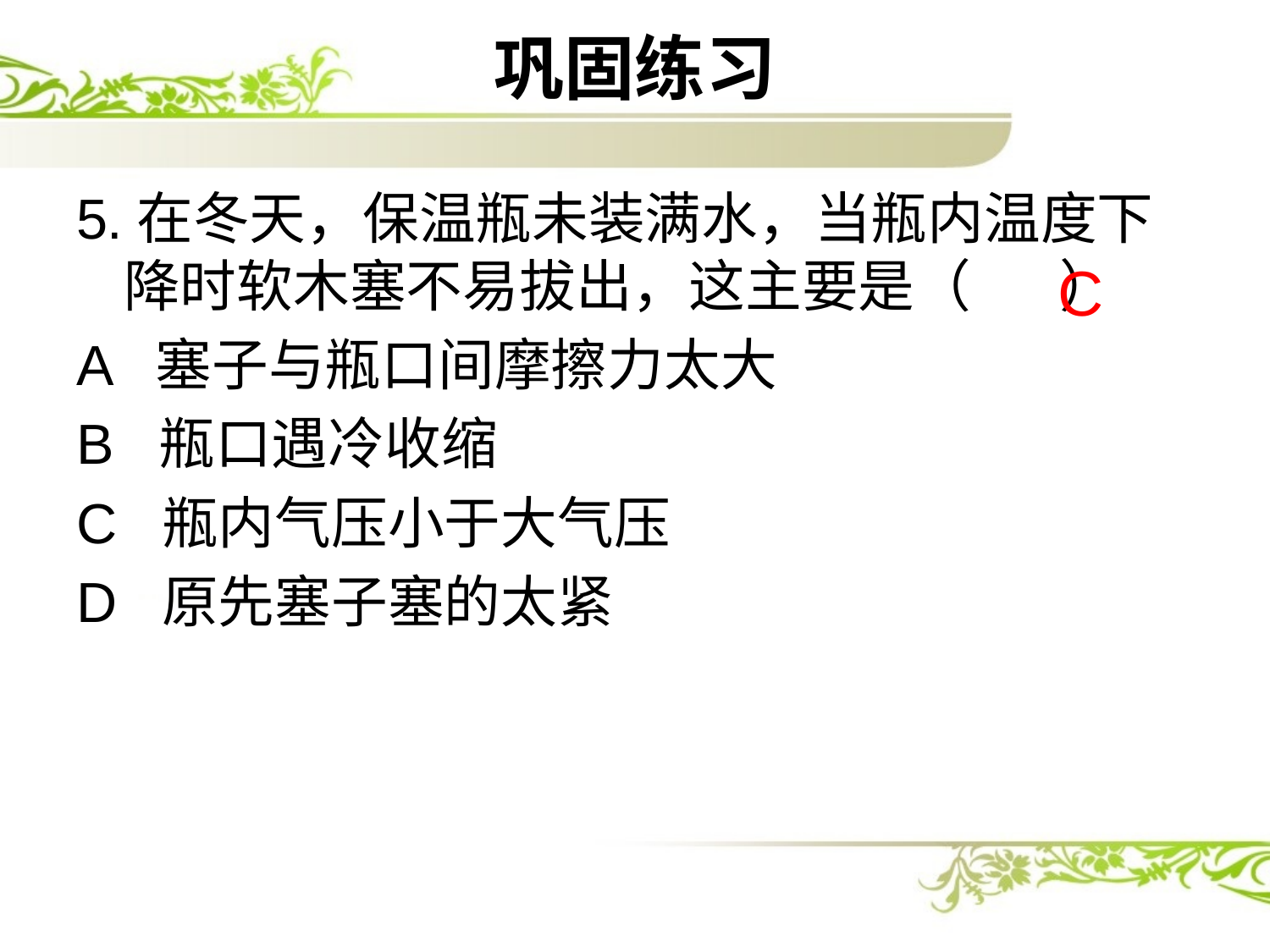

# 巩固练习
5.在冬天，保温瓶未装满水，当瓶内温度下降时软木塞不易拔出，这主要是（       ）
A  塞子与瓶口间摩擦力太大
B  瓶口遇冷收缩
C  瓶内气压小于大气压
D  原先塞子塞的太紧

C